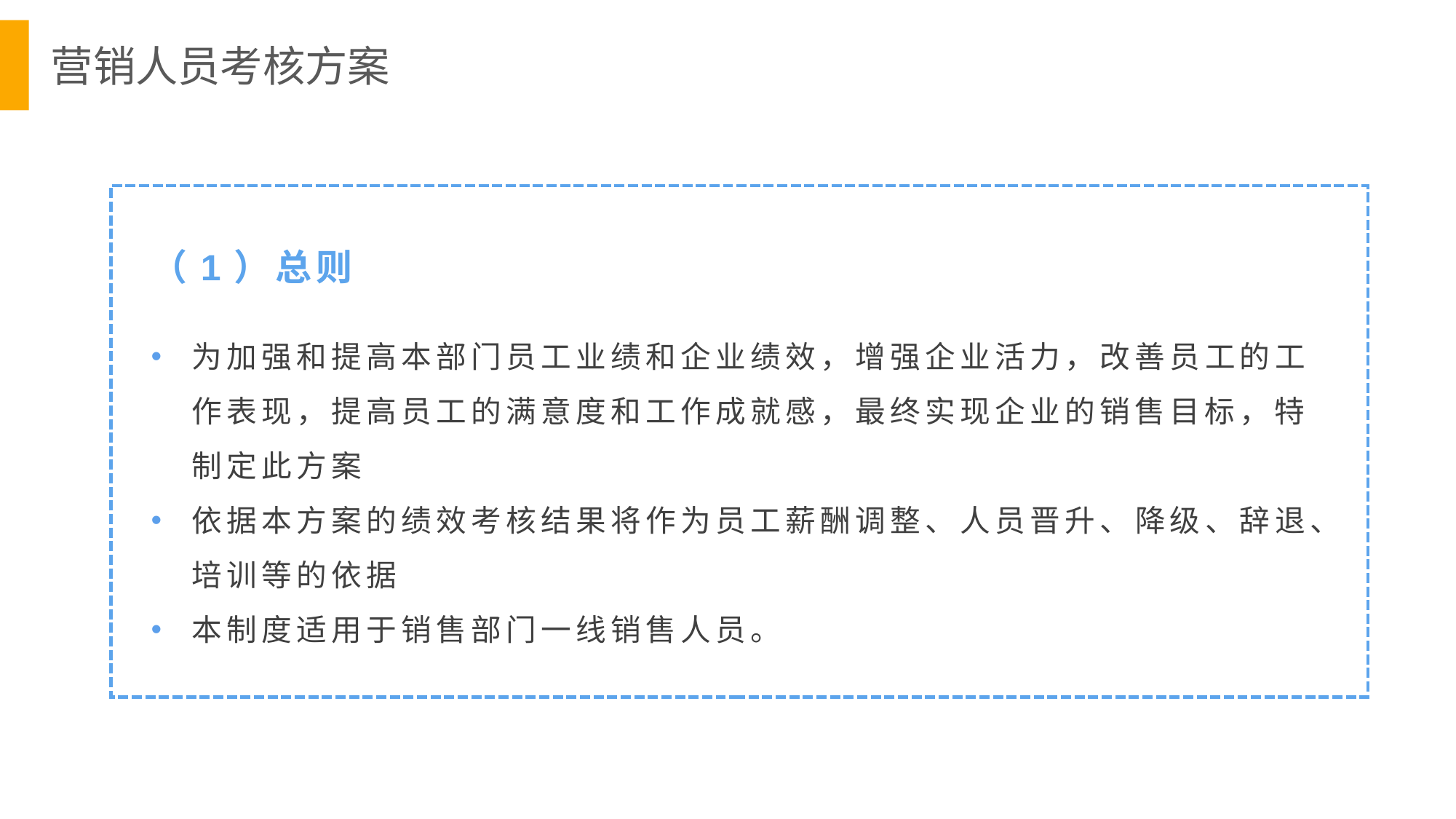

营销人员考核方案

（1）总则
为加强和提高本部门员工业绩和企业绩效，增强企业活力，改善员工的工作表现，提高员工的满意度和工作成就感，最终实现企业的销售目标，特制定此方案
依据本方案的绩效考核结果将作为员工薪酬调整、人员晋升、降级、辞退、培训等的依据
本制度适用于销售部门一线销售人员。